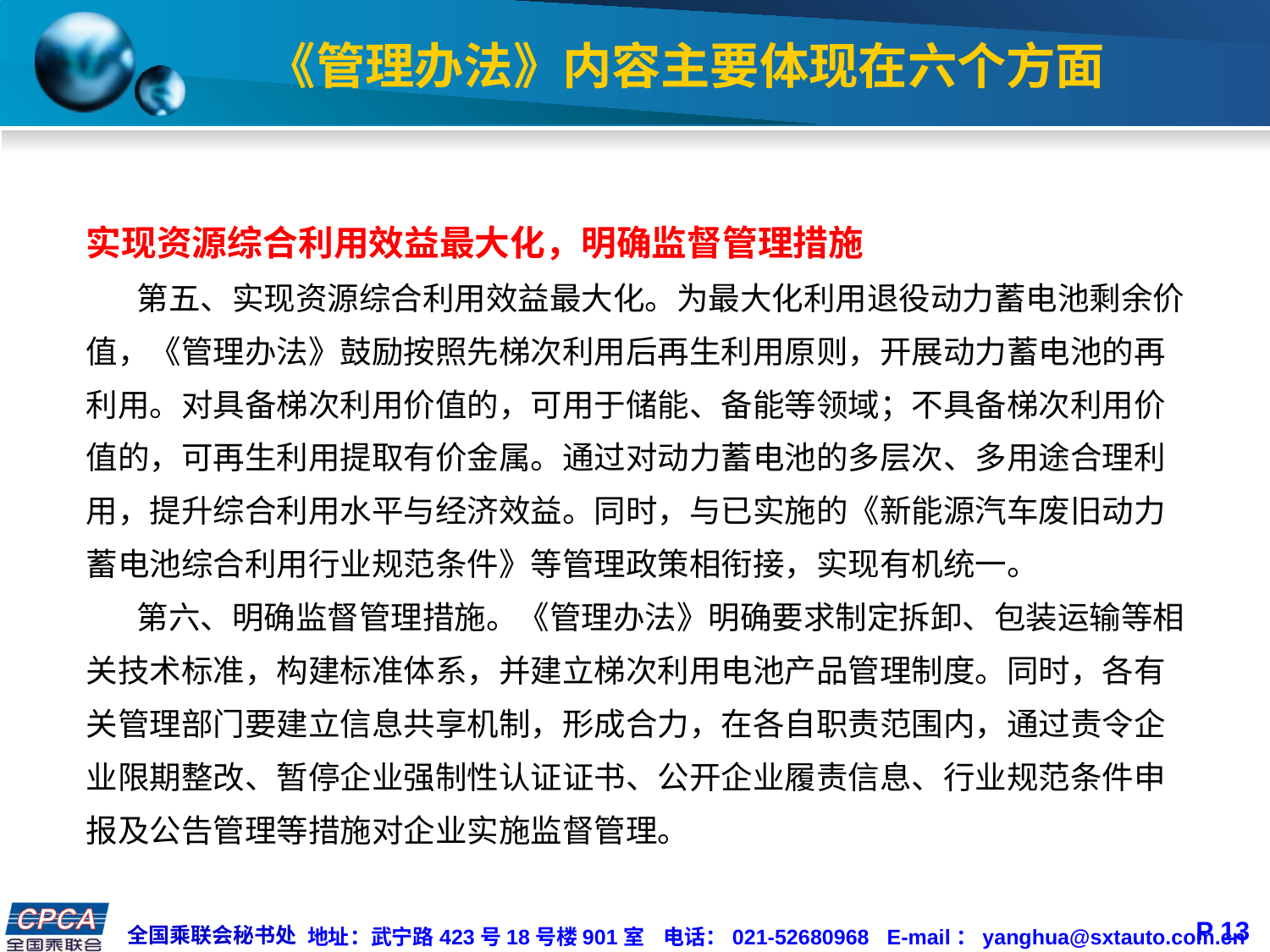

# 《管理办法》内容主要体现在六个方面
实现资源综合利用效益最大化，明确监督管理措施
      第五、实现资源综合利用效益最大化。为最大化利用退役动力蓄电池剩余价值，《管理办法》鼓励按照先梯次利用后再生利用原则，开展动力蓄电池的再利用。对具备梯次利用价值的，可用于储能、备能等领域；不具备梯次利用价值的，可再生利用提取有价金属。通过对动力蓄电池的多层次、多用途合理利用，提升综合利用水平与经济效益。同时，与已实施的《新能源汽车废旧动力蓄电池综合利用行业规范条件》等管理政策相衔接，实现有机统一。
      第六、明确监督管理措施。《管理办法》明确要求制定拆卸、包装运输等相关技术标准，构建标准体系，并建立梯次利用电池产品管理制度。同时，各有关管理部门要建立信息共享机制，形成合力，在各自职责范围内，通过责令企业限期整改、暂停企业强制性认证证书、公开企业履责信息、行业规范条件申报及公告管理等措施对企业实施监督管理。